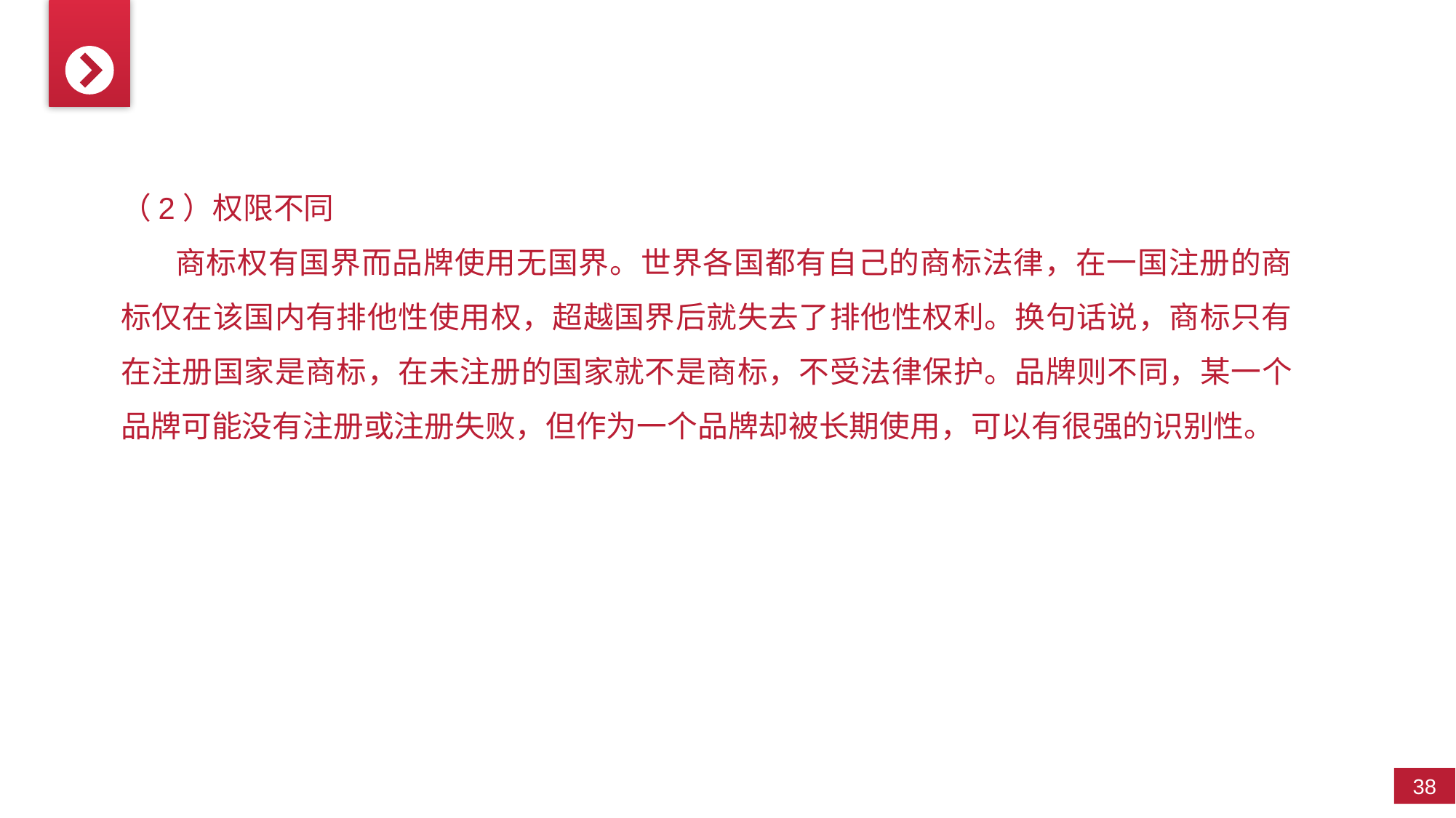

（2）权限不同商标权有国界而品牌使用无国界。世界各国都有自己的商标法律，在一国注册的商标仅在该国内有排他性使用权，超越国界后就失去了排他性权利。换句话说，商标只有在注册国家是商标，在未注册的国家就不是商标，不受法律保护。品牌则不同，某一个品牌可能没有注册或注册失败，但作为一个品牌却被长期使用，可以有很强的识别性。